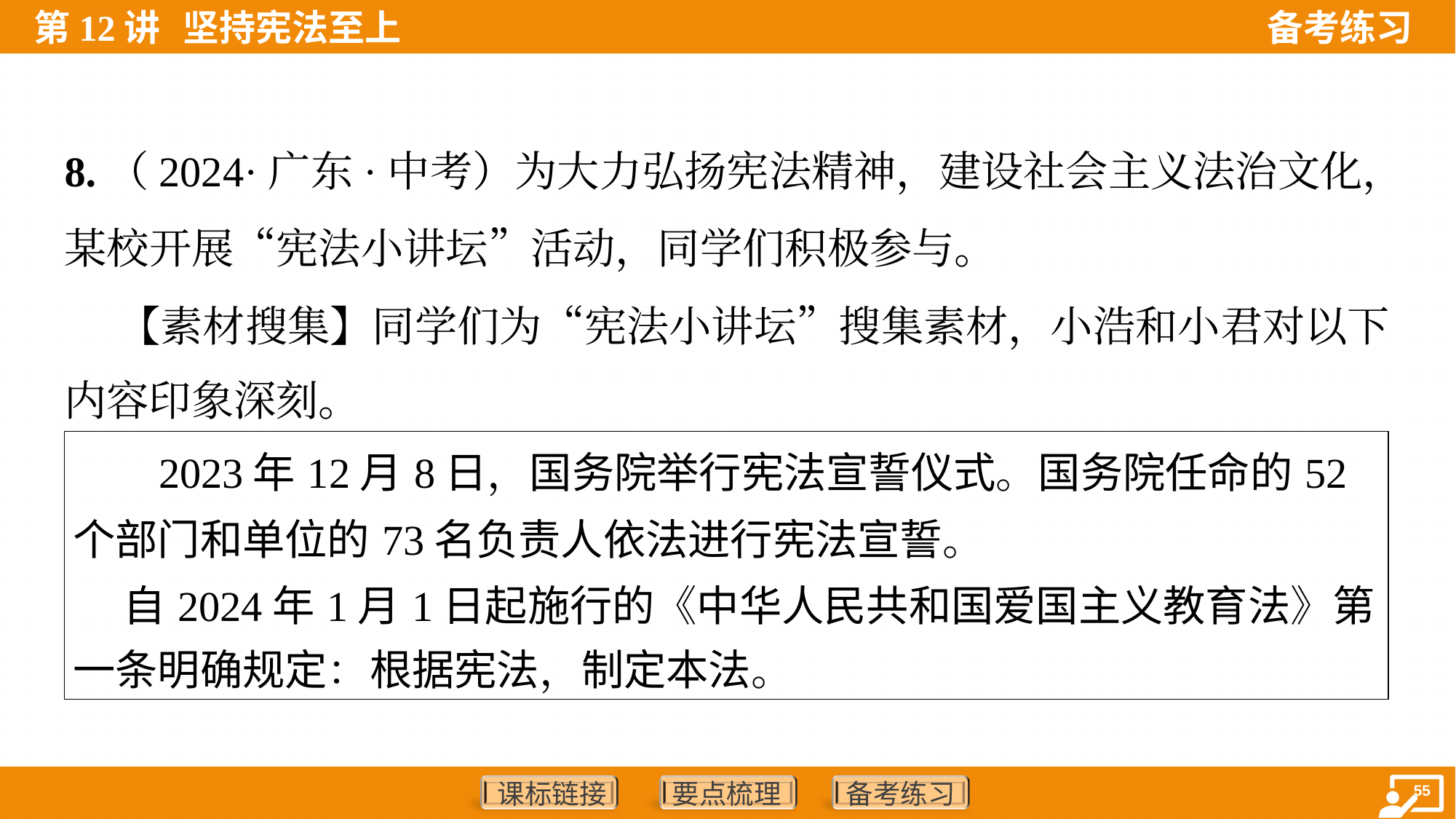

8.（2024·广东·中考）为大力弘扬宪法精神，建设社会主义法治文化，
某校开展“宪法小讲坛”活动，同学们积极参与。
    【素材搜集】同学们为“宪法小讲坛”搜集素材，小浩和小君对以下
内容印象深刻。
| 2023年12月8日，国务院举行宪法宣誓仪式。国务院任命的52个部门和单位的73名负责人依法进行宪法宣誓。 自2024年1月1日起施行的《中华人民共和国爱国主义教育法》第 一条明确规定：根据宪法，制定本法。 |
| --- |